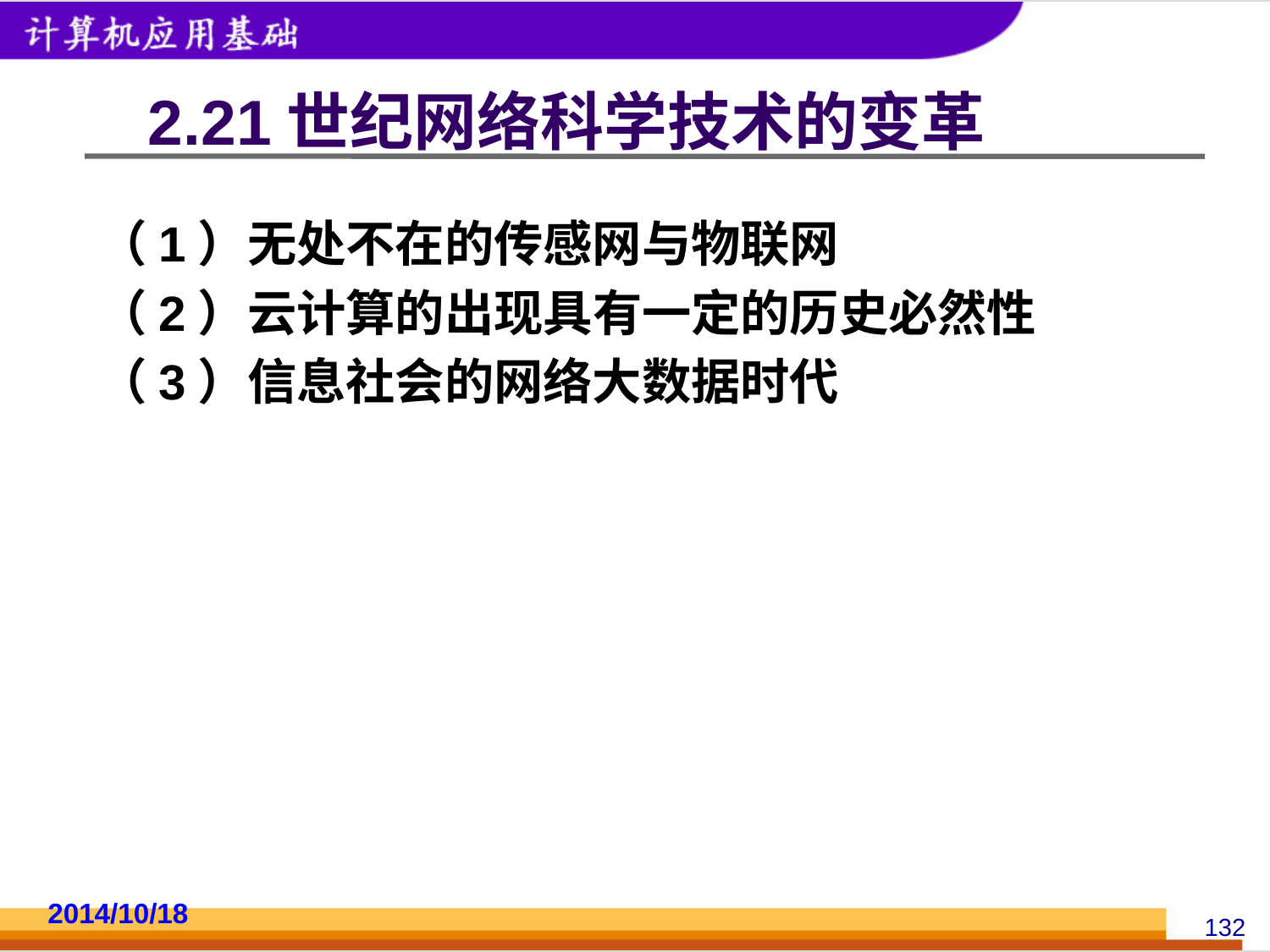

# 2.21世纪网络科学技术的变革
（1）无处不在的传感网与物联网
（2）云计算的出现具有一定的历史必然性
（3）信息社会的网络大数据时代
2014/10/18